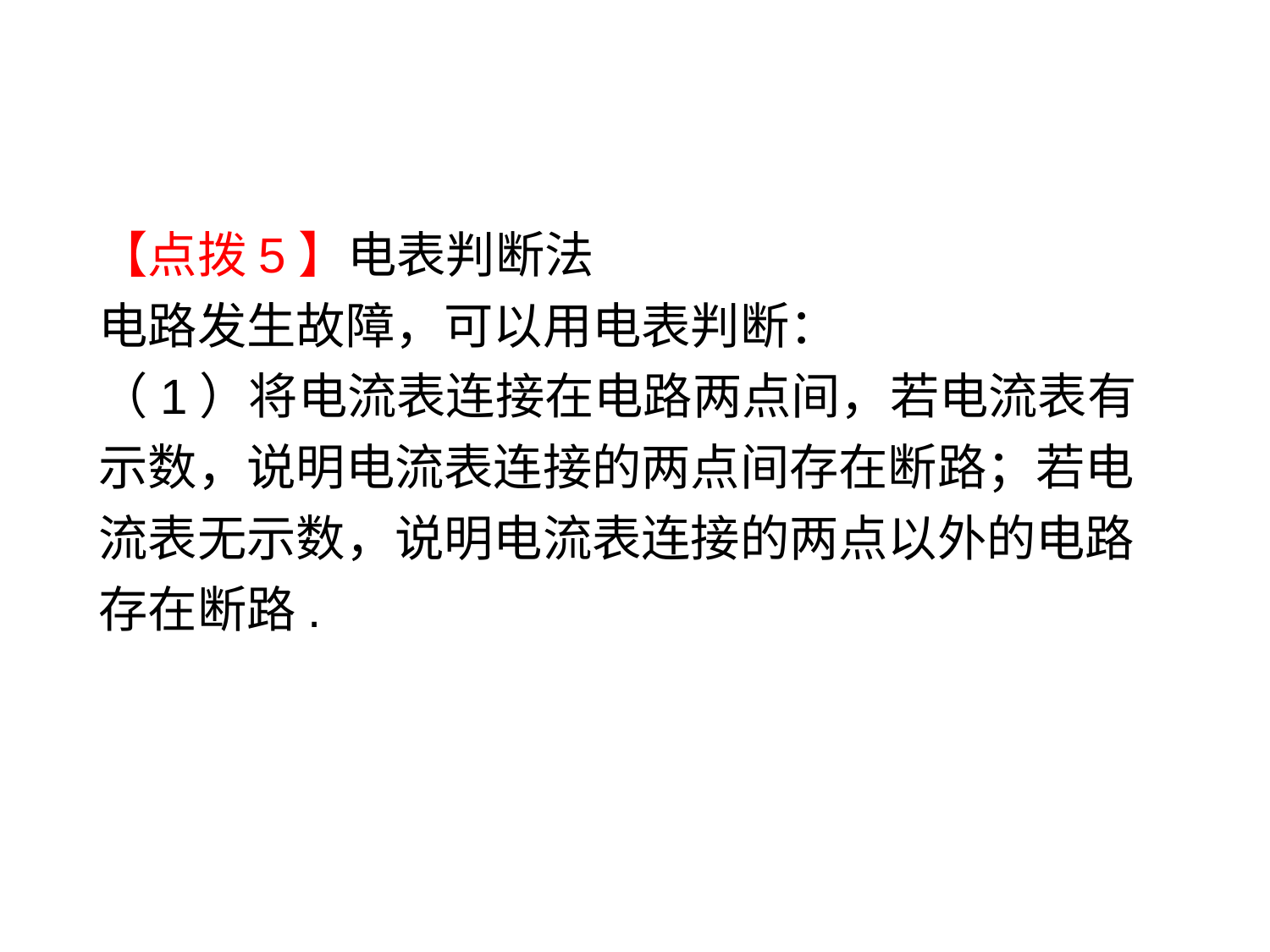

【点拨5】电表判断法
电路发生故障，可以用电表判断：
（1）将电流表连接在电路两点间，若电流表有示数，说明电流表连接的两点间存在断路；若电流表无示数，说明电流表连接的两点以外的电路存在断路.